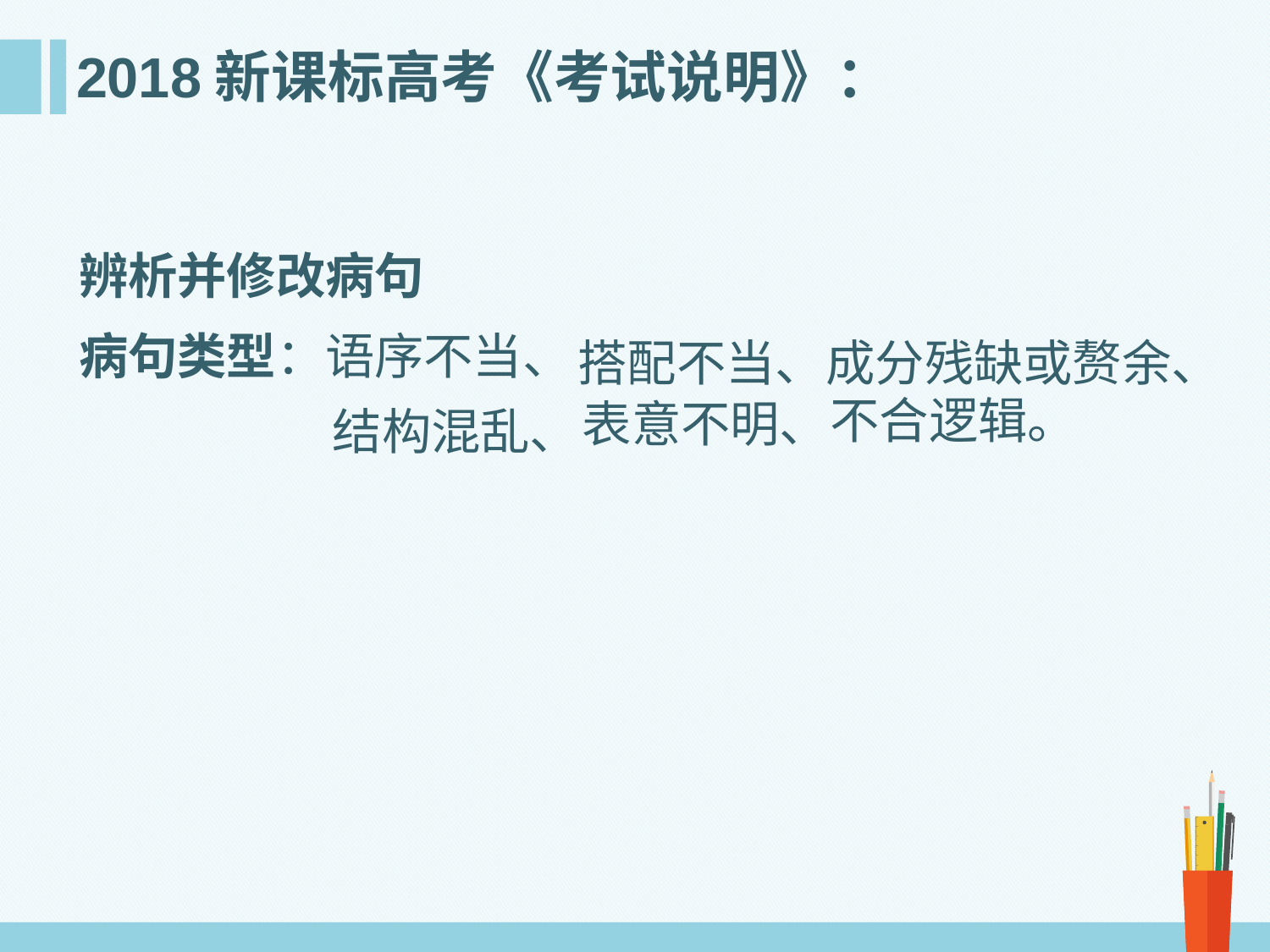

# 2018新课标高考《考试说明》：

辨析并修改病句
病句类型：语序不当、
搭配不当、
成分残缺或赘余、
结构混乱、
不合逻辑。
表意不明、